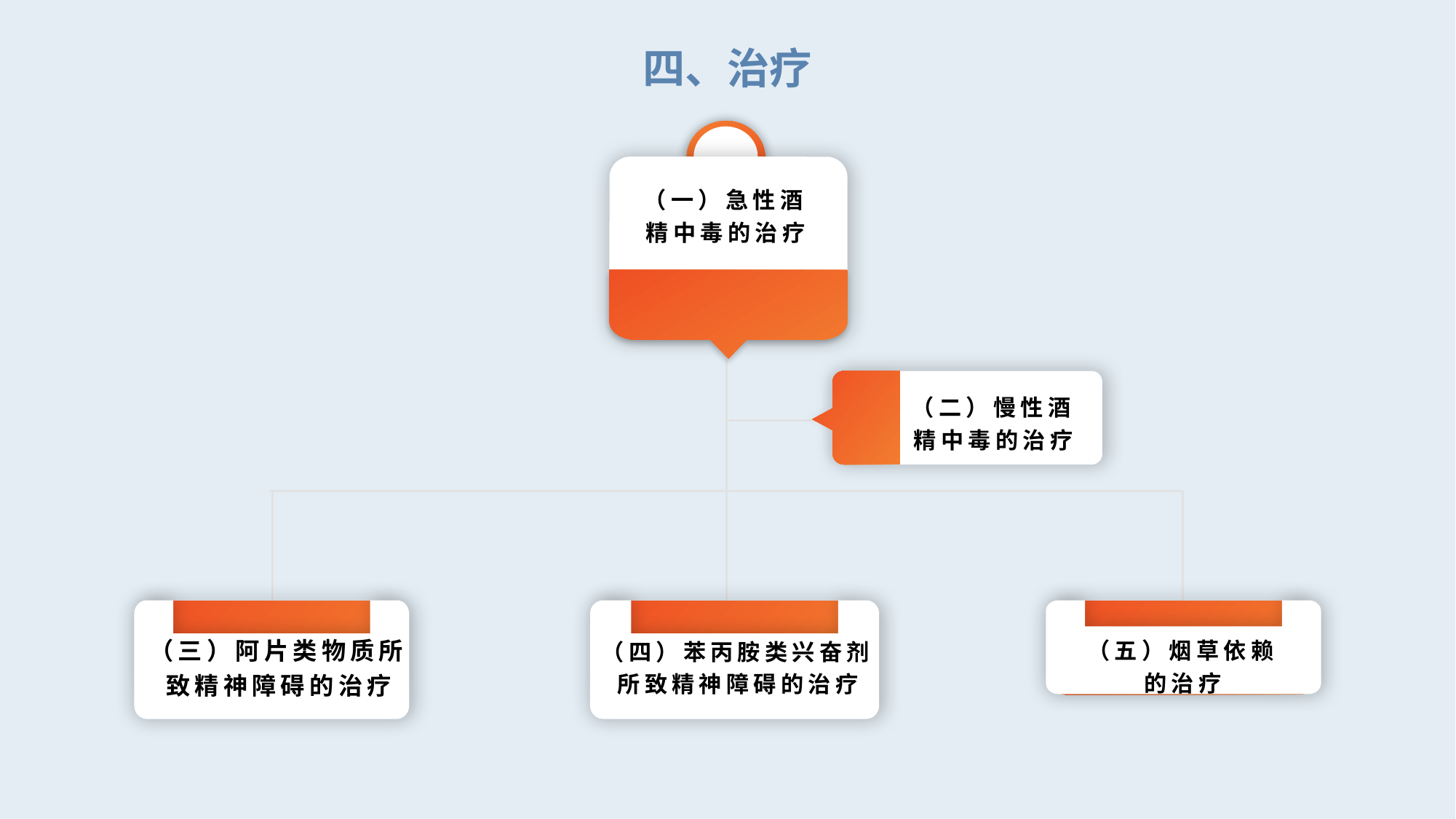

四、治疗

（一）急性酒精中毒的治疗

（二）慢性酒精中毒的治疗

（五）烟草依赖的治疗
（三）阿片类物质所致精神障碍的治疗
（四）苯丙胺类兴奋剂所致精神障碍的治疗